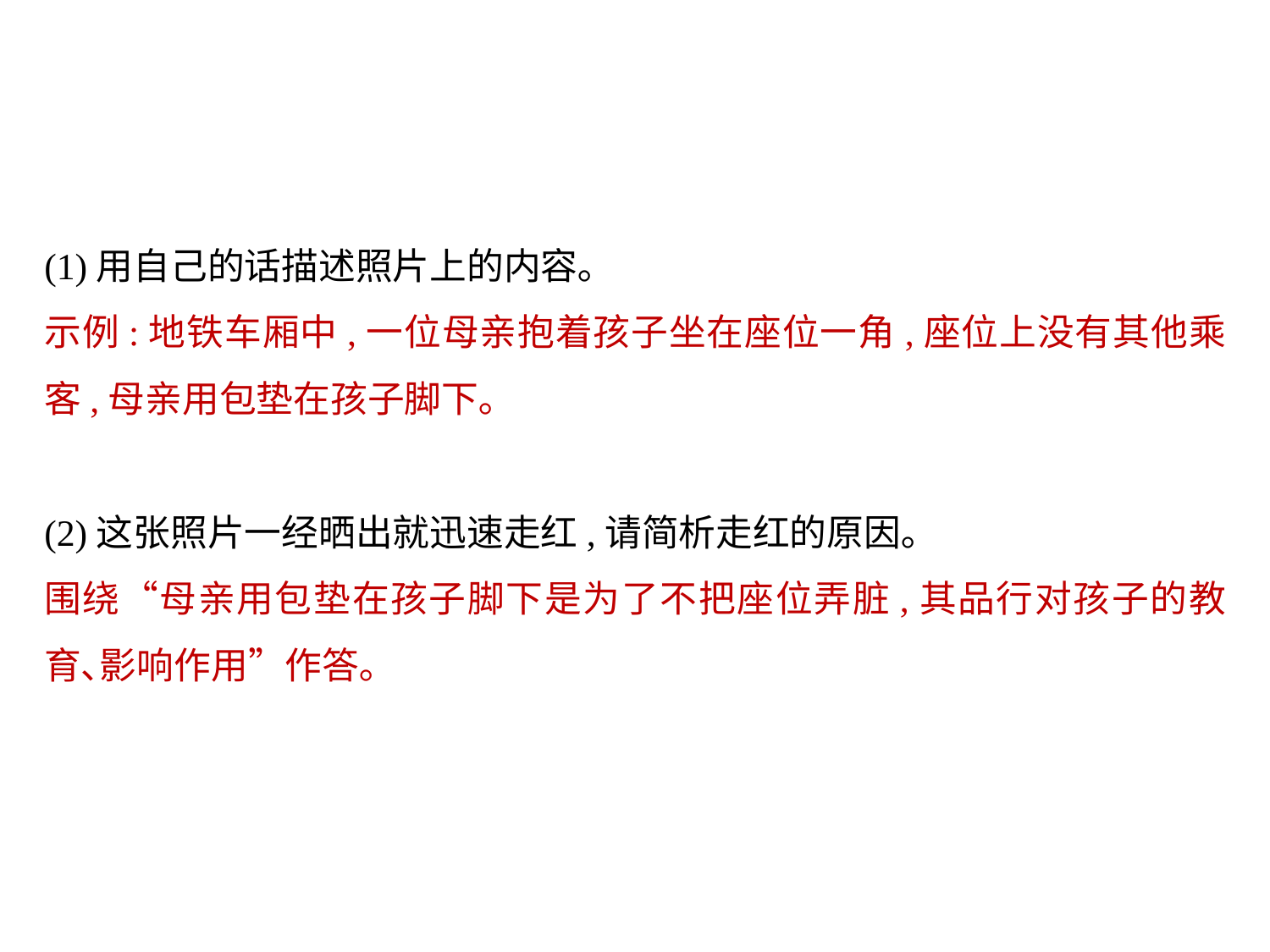

(1)用自己的话描述照片上的内容｡
示例:地铁车厢中,一位母亲抱着孩子坐在座位一角,座位上没有其他乘客,母亲用包垫在孩子脚下｡

(2)这张照片一经晒出就迅速走红,请简析走红的原因｡
围绕“母亲用包垫在孩子脚下是为了不把座位弄脏,其品行对孩子的教育､影响作用”作答｡